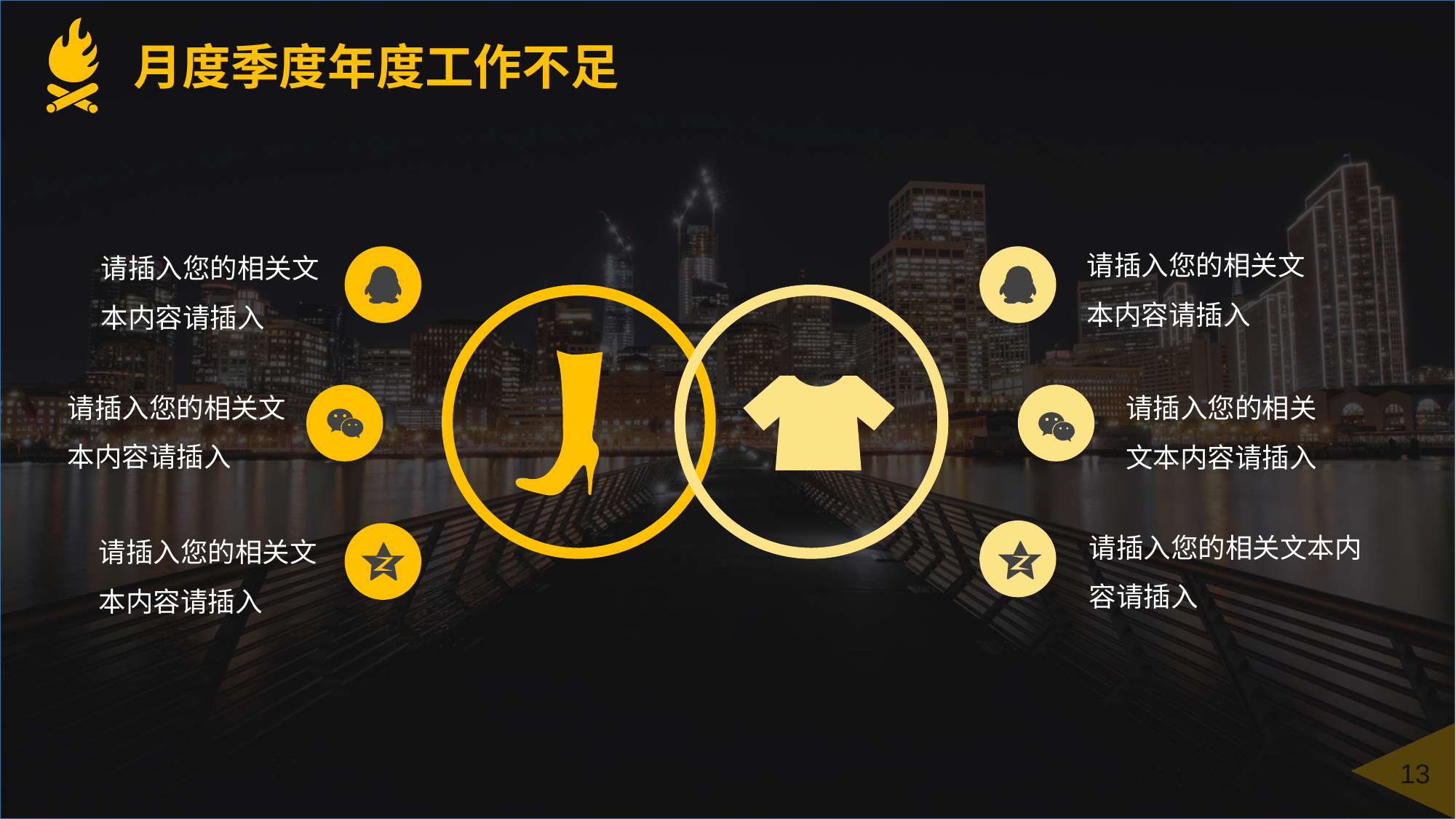

月度季度年度工作不足
请插入您的相关文本内容请插入

请插入您的相关文本内容请插入

请插入您的相关文本内容请插入
请插入您的相关文本内容请插入

请插入您的相关文本内容请插入
请插入您的相关文本内容请插入